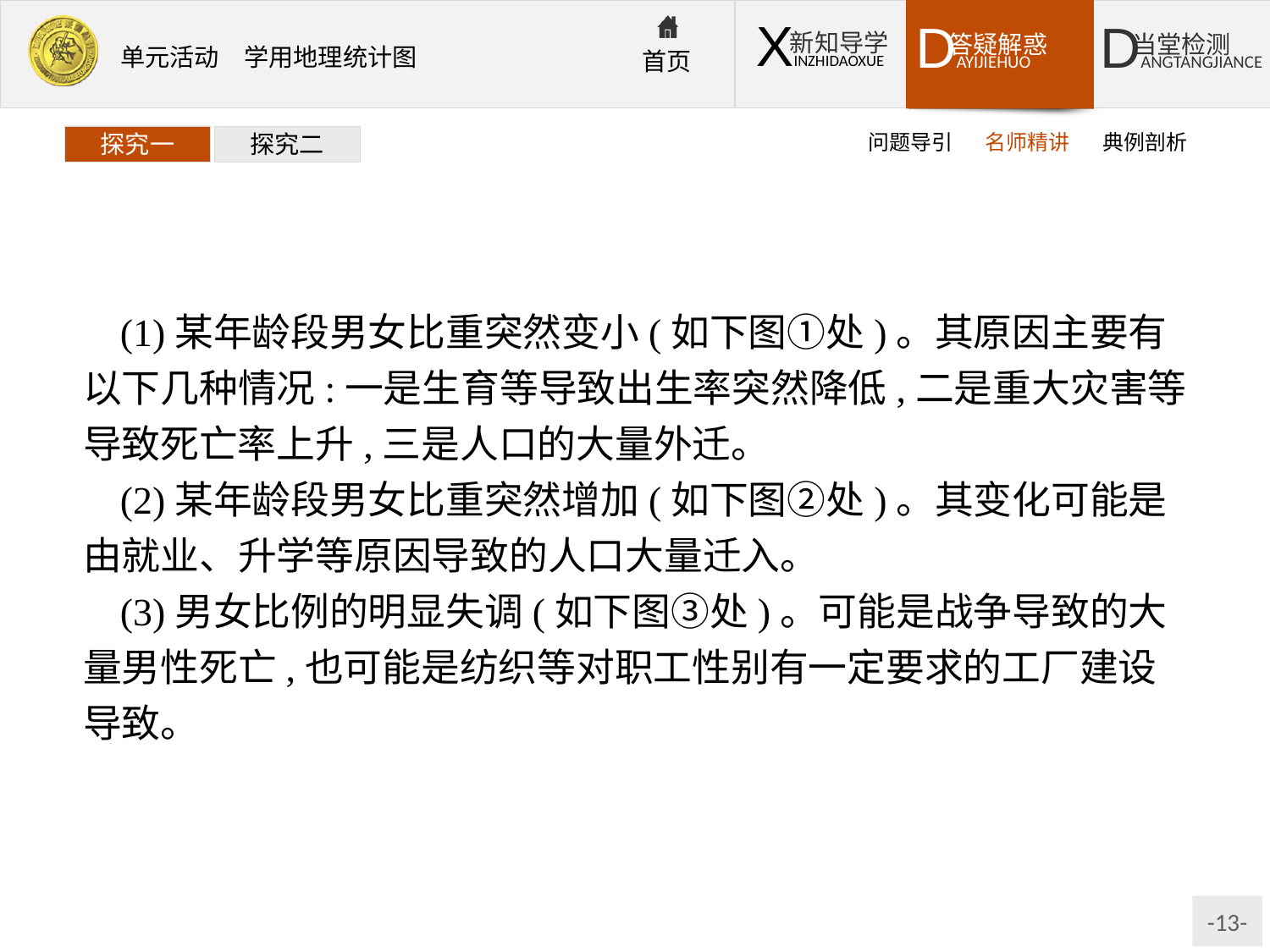

问题导引
名师精讲
典例剖析
探究一
探究二
(1)某年龄段男女比重突然变小(如下图①处)。其原因主要有以下几种情况:一是生育等导致出生率突然降低,二是重大灾害等导致死亡率上升,三是人口的大量外迁。
(2)某年龄段男女比重突然增加(如下图②处)。其变化可能是由就业、升学等原因导致的人口大量迁入。
(3)男女比例的明显失调(如下图③处)。可能是战争导致的大量男性死亡,也可能是纺织等对职工性别有一定要求的工厂建设导致。